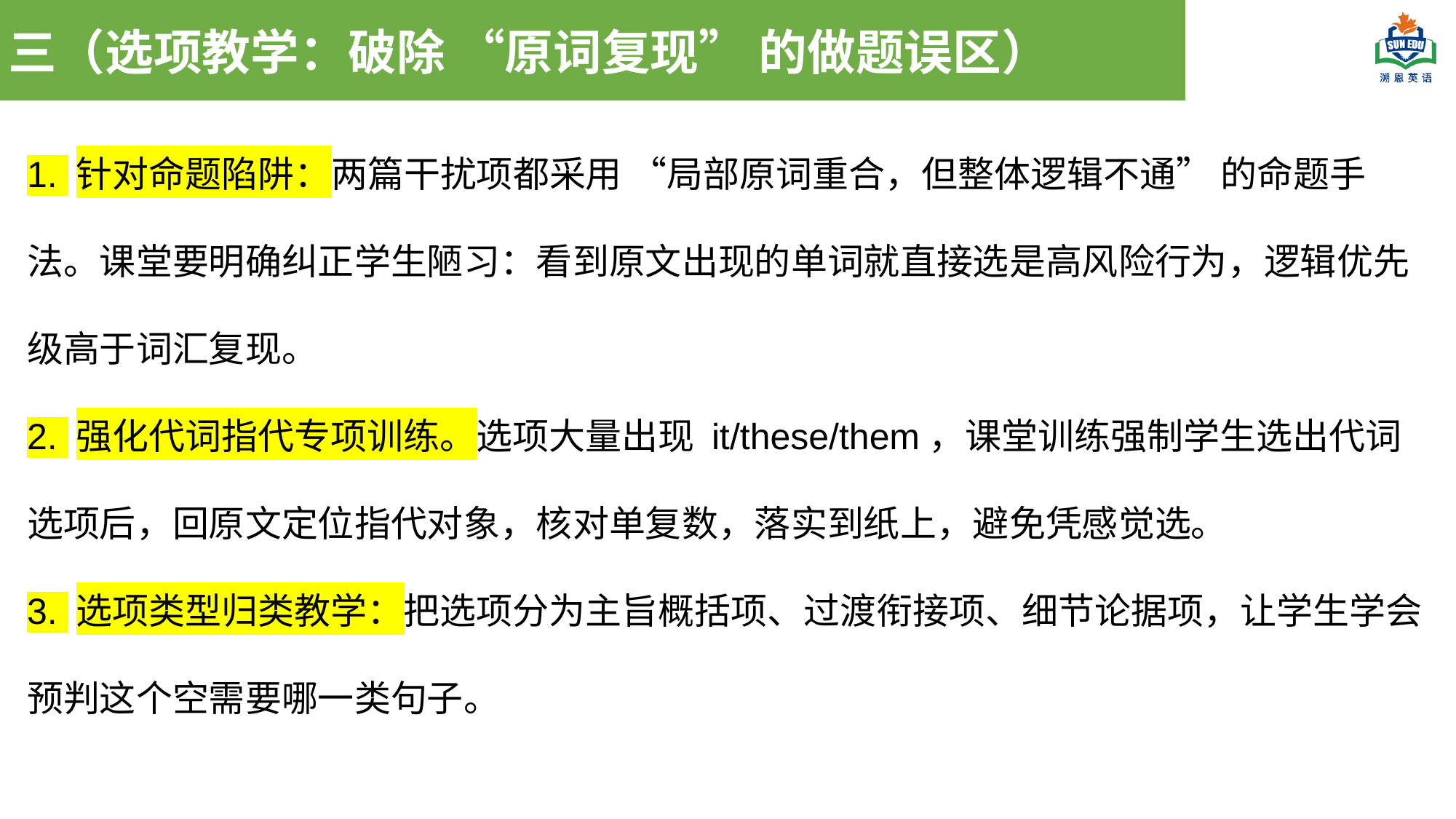

三（选项教学：破除 “原词复现” 的做题误区）
1. 针对命题陷阱：两篇干扰项都采用 “局部原词重合，但整体逻辑不通” 的命题手法。课堂要明确纠正学生陋习：看到原文出现的单词就直接选是高风险行为，逻辑优先级高于词汇复现。
2. 强化代词指代专项训练。选项大量出现 it/these/them，课堂训练强制学生选出代词选项后，回原文定位指代对象，核对单复数，落实到纸上，避免凭感觉选。
3. 选项类型归类教学：把选项分为主旨概括项、过渡衔接项、细节论据项，让学生学会预判这个空需要哪一类句子。